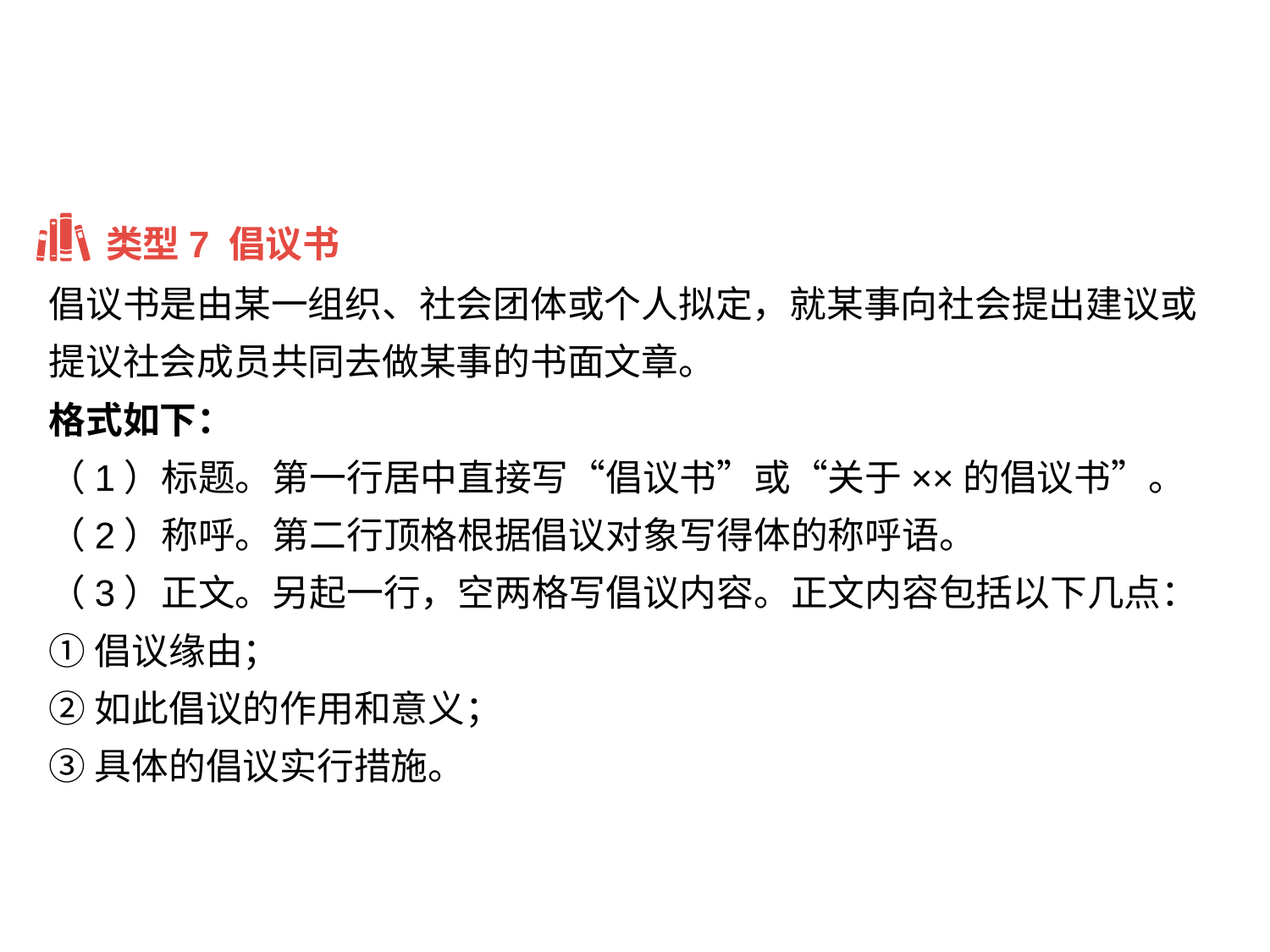

类型7 倡议书
倡议书是由某一组织、社会团体或个人拟定，就某事向社会提出建议或提议社会成员共同去做某事的书面文章。
格式如下：
（1）标题。第一行居中直接写“倡议书”或“关于××的倡议书”。
（2）称呼。第二行顶格根据倡议对象写得体的称呼语。
（3）正文。另起一行，空两格写倡议内容。正文内容包括以下几点：
①倡议缘由；
②如此倡议的作用和意义；
③具体的倡议实行措施。